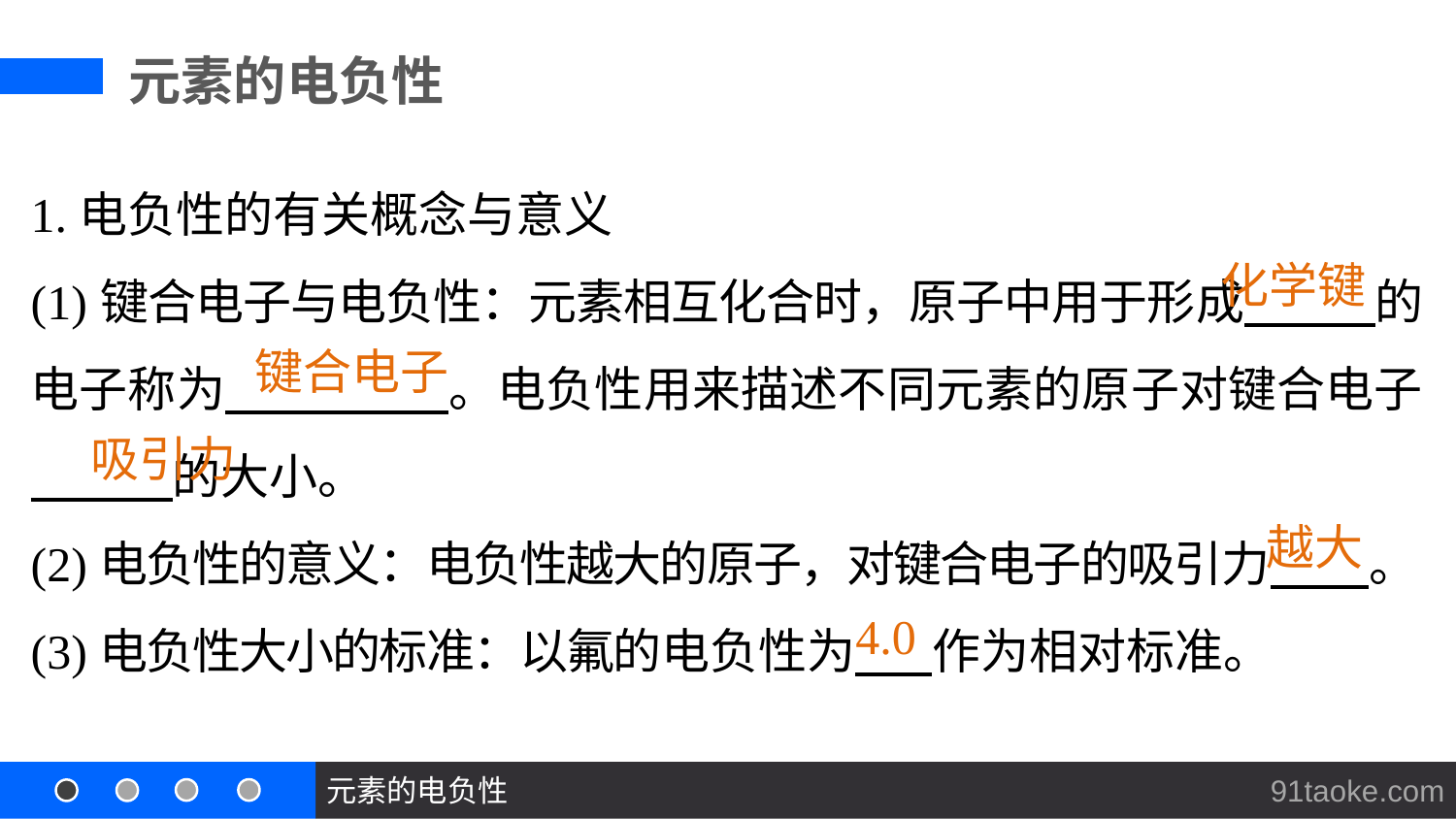

元素的电负性

1.电负性的有关概念与意义
(1)键合电子与电负性：元素相互化合时，原子中用于形成           的电子称为                    。电负性用来描述不同元素的原子对键合电子              的大小。
(2)电负性的意义：电负性越大的原子，对键合电子的吸引力         。
(3)电负性大小的标准：以氟的电负性为       作为相对标准。
化学键
键合电子
吸引力
越大
4.0